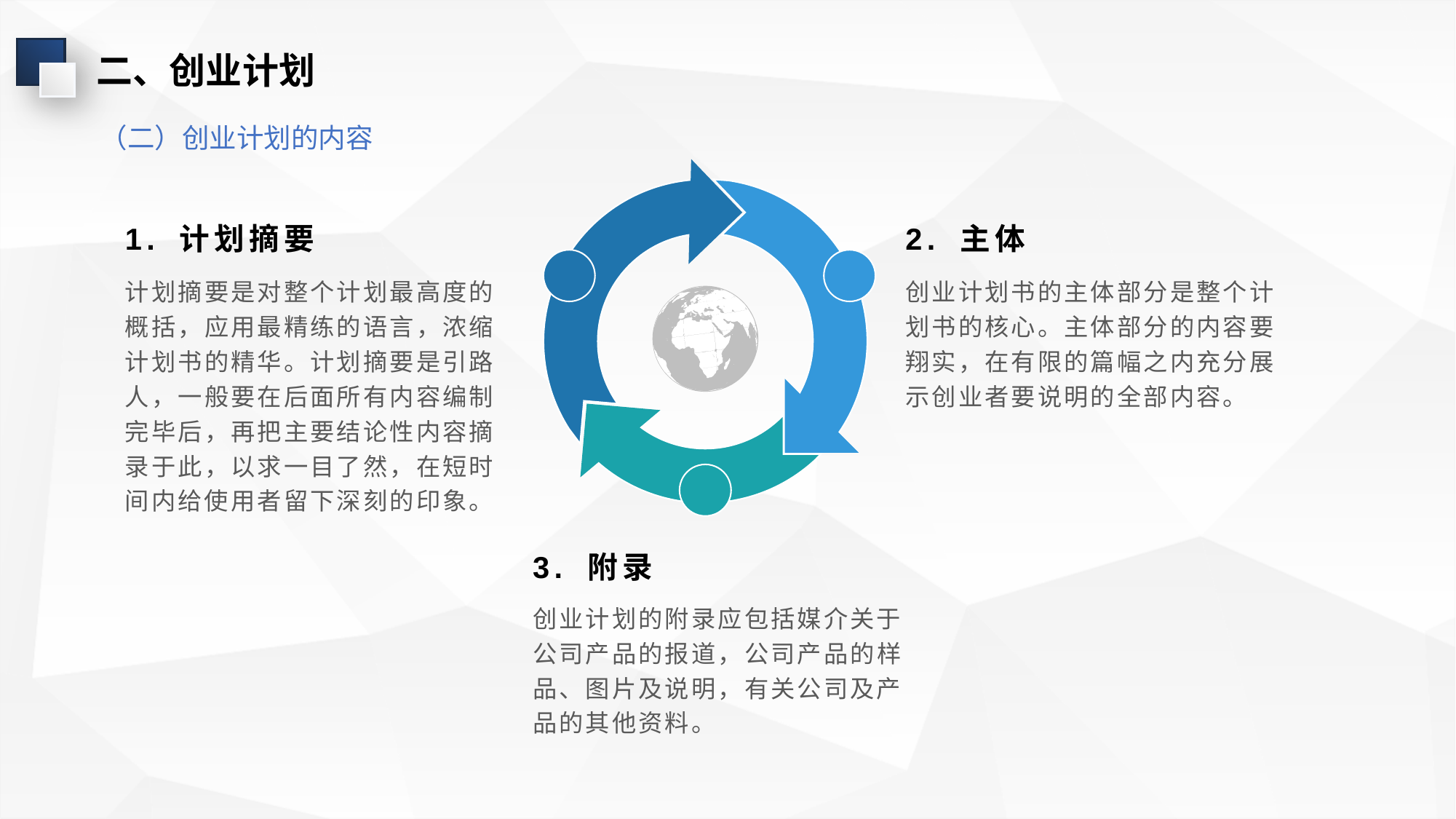

二、创业计划
（二）创业计划的内容

1. 计划摘要
2. 主体

计划摘要是对整个计划最高度的概括，应用最精练的语言，浓缩计划书的精华。计划摘要是引路人，一般要在后面所有内容编制完毕后，再把主要结论性内容摘录于此，以求一目了然，在短时间内给使用者留下深刻的印象。
创业计划书的主体部分是整个计划书的核心。主体部分的内容要翔实，在有限的篇幅之内充分展示创业者要说明的全部内容。

3. 附录
创业计划的附录应包括媒介关于公司产品的报道，公司产品的样品、图片及说明，有关公司及产品的其他资料。